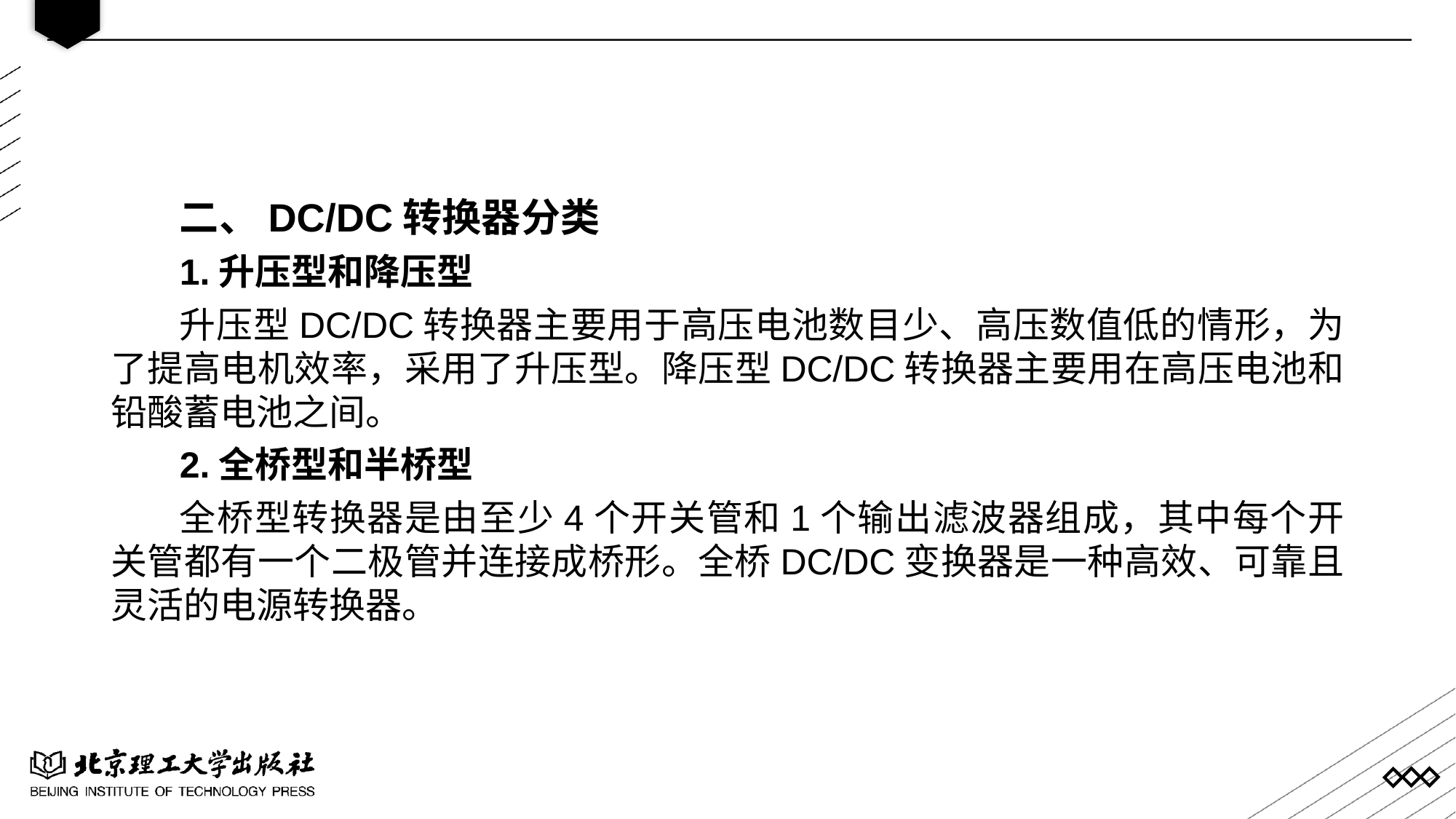

二、DC/DC转换器分类
1.升压型和降压型
升压型DC/DC转换器主要用于高压电池数目少、高压数值低的情形，为了提高电机效率，采用了升压型。降压型DC/DC转换器主要用在高压电池和铅酸蓄电池之间。
2.全桥型和半桥型
全桥型转换器是由至少4个开关管和1个输出滤波器组成，其中每个开关管都有一个二极管并连接成桥形。全桥DC/DC变换器是一种高效、可靠且灵活的电源转换器。